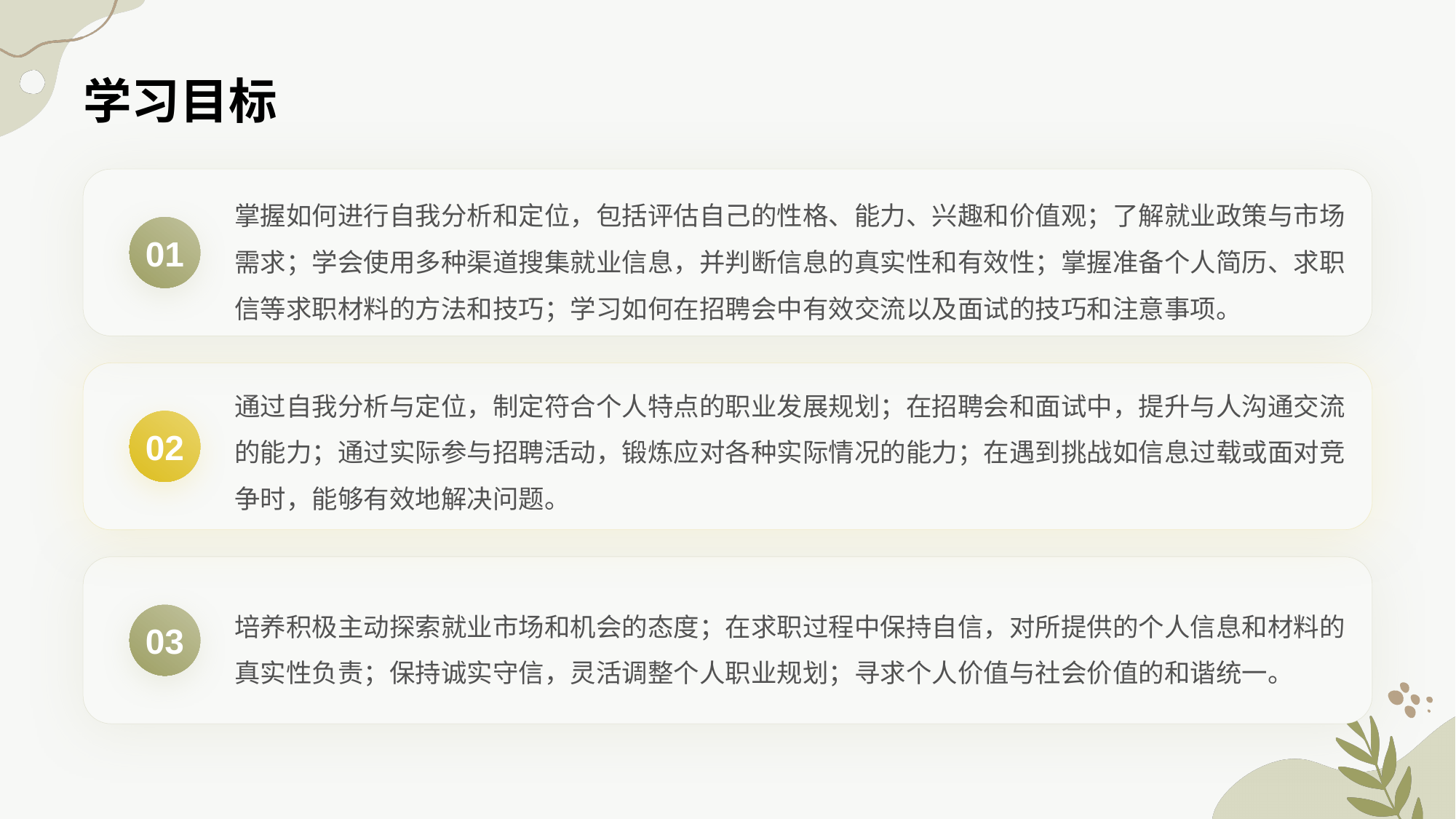

学习目标

掌握如何进行自我分析和定位，包括评估自己的性格、能力、兴趣和价值观；了解就业政策与市场需求；学会使用多种渠道搜集就业信息，并判断信息的真实性和有效性；掌握准备个人简历、求职信等求职材料的方法和技巧；学习如何在招聘会中有效交流以及面试的技巧和注意事项。
01
通过自我分析与定位，制定符合个人特点的职业发展规划；在招聘会和面试中，提升与人沟通交流的能力；通过实际参与招聘活动，锻炼应对各种实际情况的能力；在遇到挑战如信息过载或面对竞争时，能够有效地解决问题。

02
培养积极主动探索就业市场和机会的态度；在求职过程中保持自信，对所提供的个人信息和材料的真实性负责；保持诚实守信，灵活调整个人职业规划；寻求个人价值与社会价值的和谐统一。

03